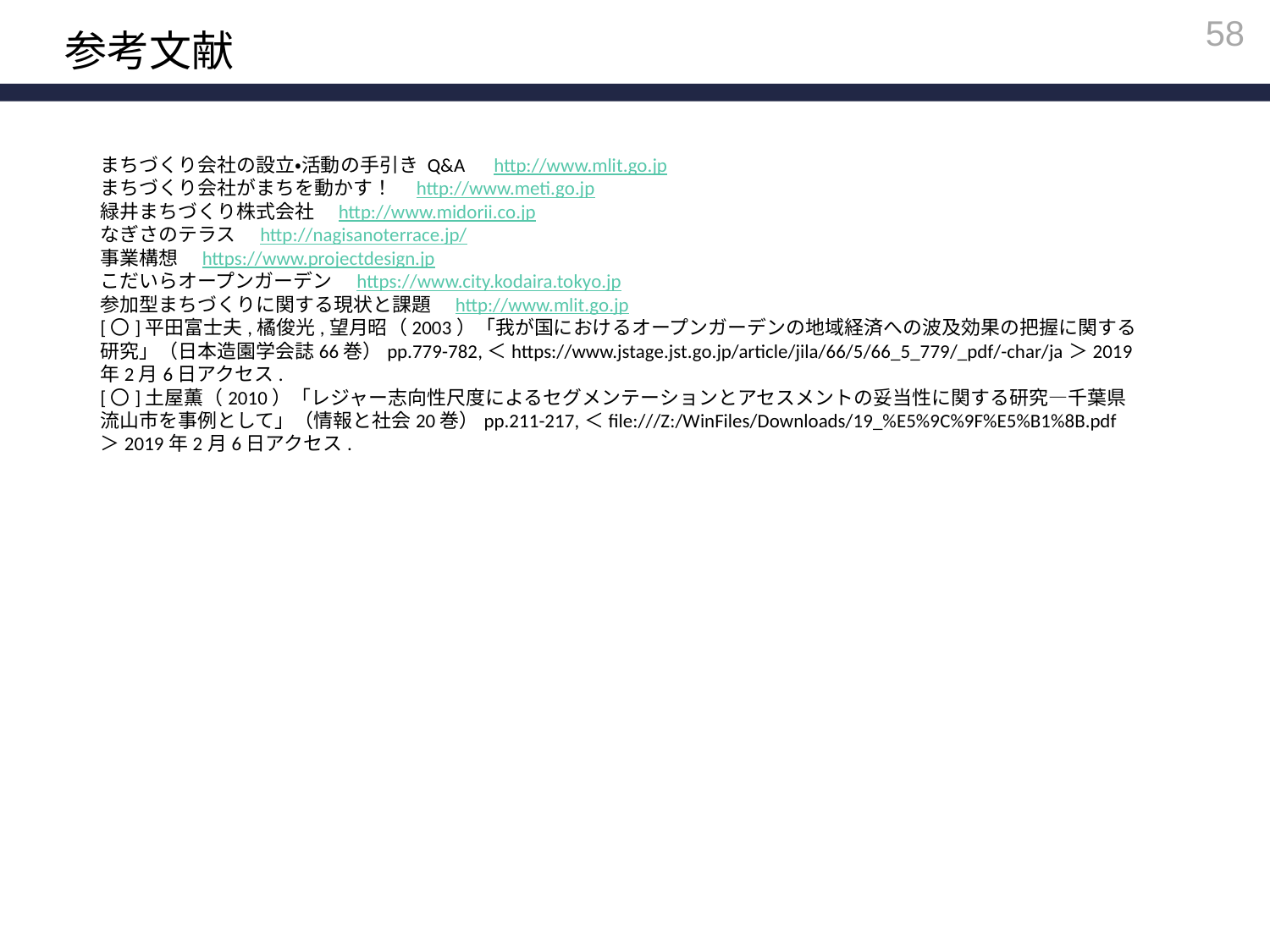

58
参考文献

まちづくり会社の設立・活動の手引き Q&A　http://www.mlit.go.jp
まちづくり会社がまちを動かす！　http://www.meti.go.jp
緑井まちづくり株式会社　http://www.midorii.co.jp
なぎさのテラス　http://nagisanoterrace.jp/
事業構想　https://www.projectdesign.jp
こだいらオープンガーデン　https://www.city.kodaira.tokyo.jp
参加型まちづくりに関する現状と課題　http://www.mlit.go.jp
[〇]平田富士夫,橘俊光,望月昭（2003）「我が国におけるオープンガーデンの地域経済への波及効果の把握に関する研究」（日本造園学会誌66巻）pp.779-782,＜https://www.jstage.jst.go.jp/article/jila/66/5/66_5_779/_pdf/-char/ja＞2019年2月6日アクセス.
[〇]土屋薫（2010）「レジャー志向性尺度によるセグメンテーションとアセスメントの妥当性に関する研究―千葉県流山市を事例として」（情報と社会20巻）pp.211-217,＜file:///Z:/WinFiles/Downloads/19_%E5%9C%9F%E5%B1%8B.pdf　＞2019年2月6日アクセス.